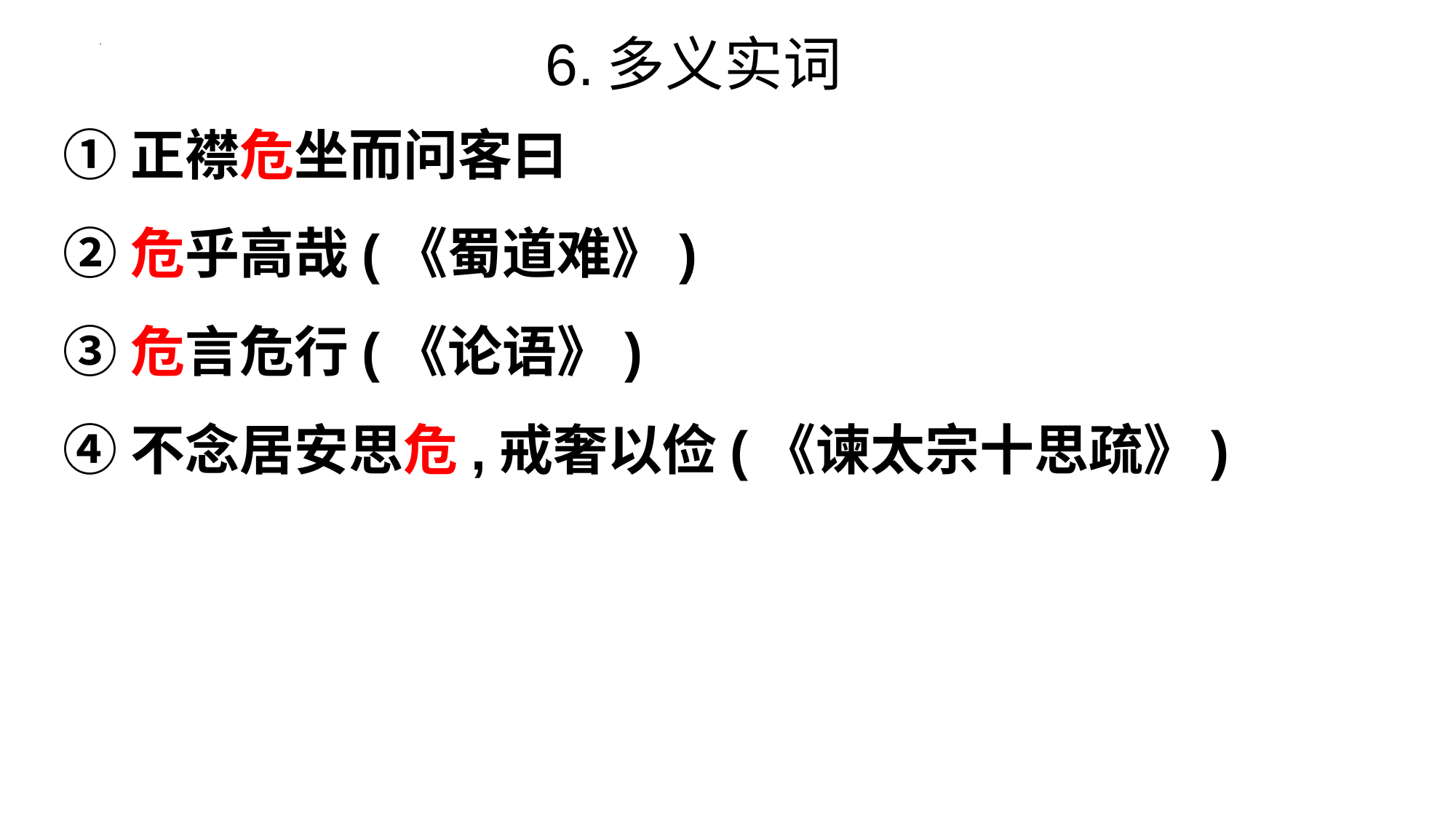

6.多义实词
①正襟危坐而问客曰
②危乎高哉(《蜀道难》)
③危言危行(《论语》)
④不念居安思危,戒奢以俭(《谏太宗十思疏》)